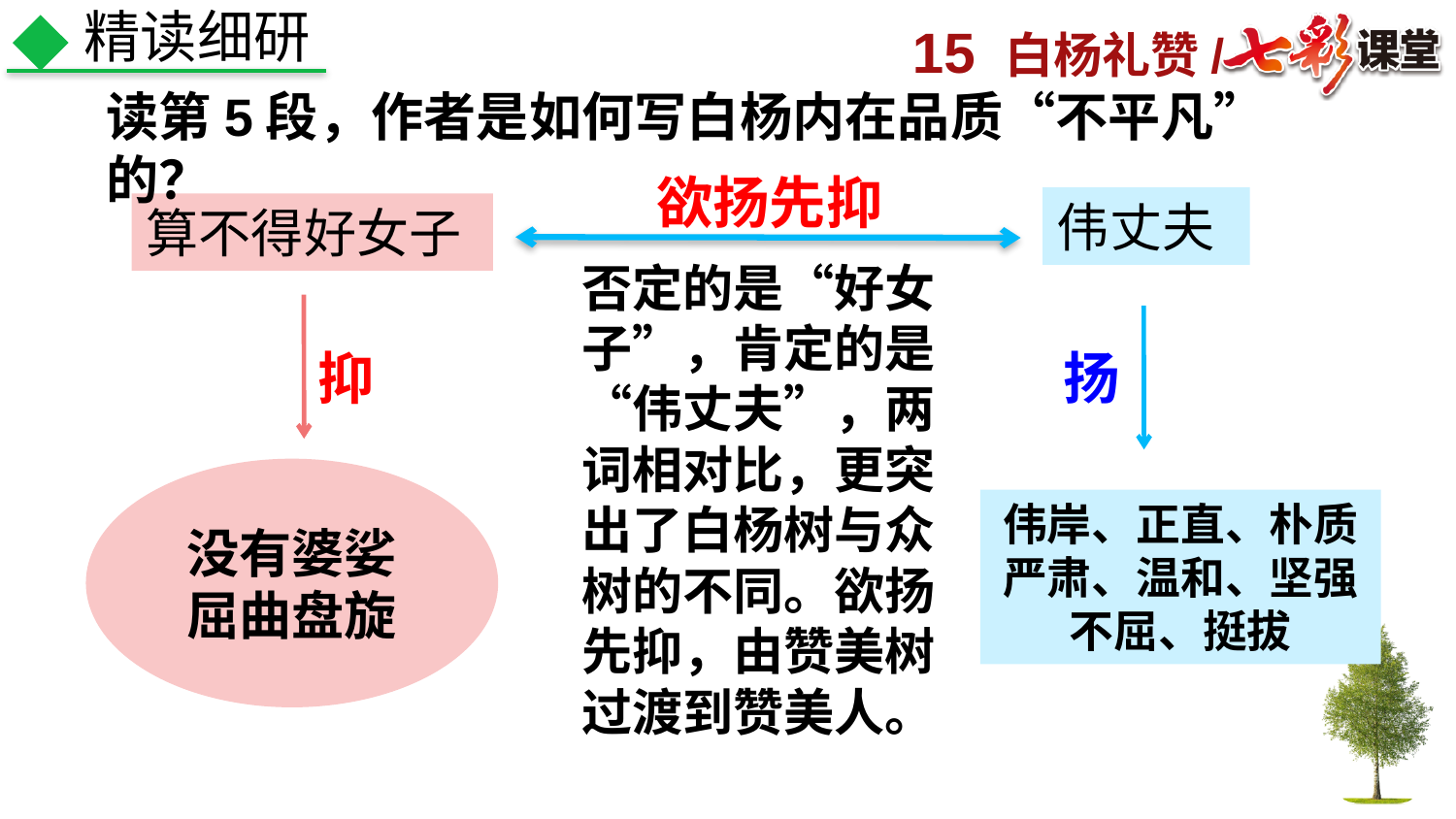

精读细研

读第5段，作者是如何写白杨内在品质“不平凡”的？
欲扬先抑
伟丈夫
算不得好女子
否定的是“好女子”，肯定的是“伟丈夫”，两词相对比，更突出了白杨树与众树的不同。欲扬先抑，由赞美树过渡到赞美人。
抑
扬
没有婆娑
屈曲盘旋
伟岸、正直、朴质
严肃、温和、坚强不屈、挺拔